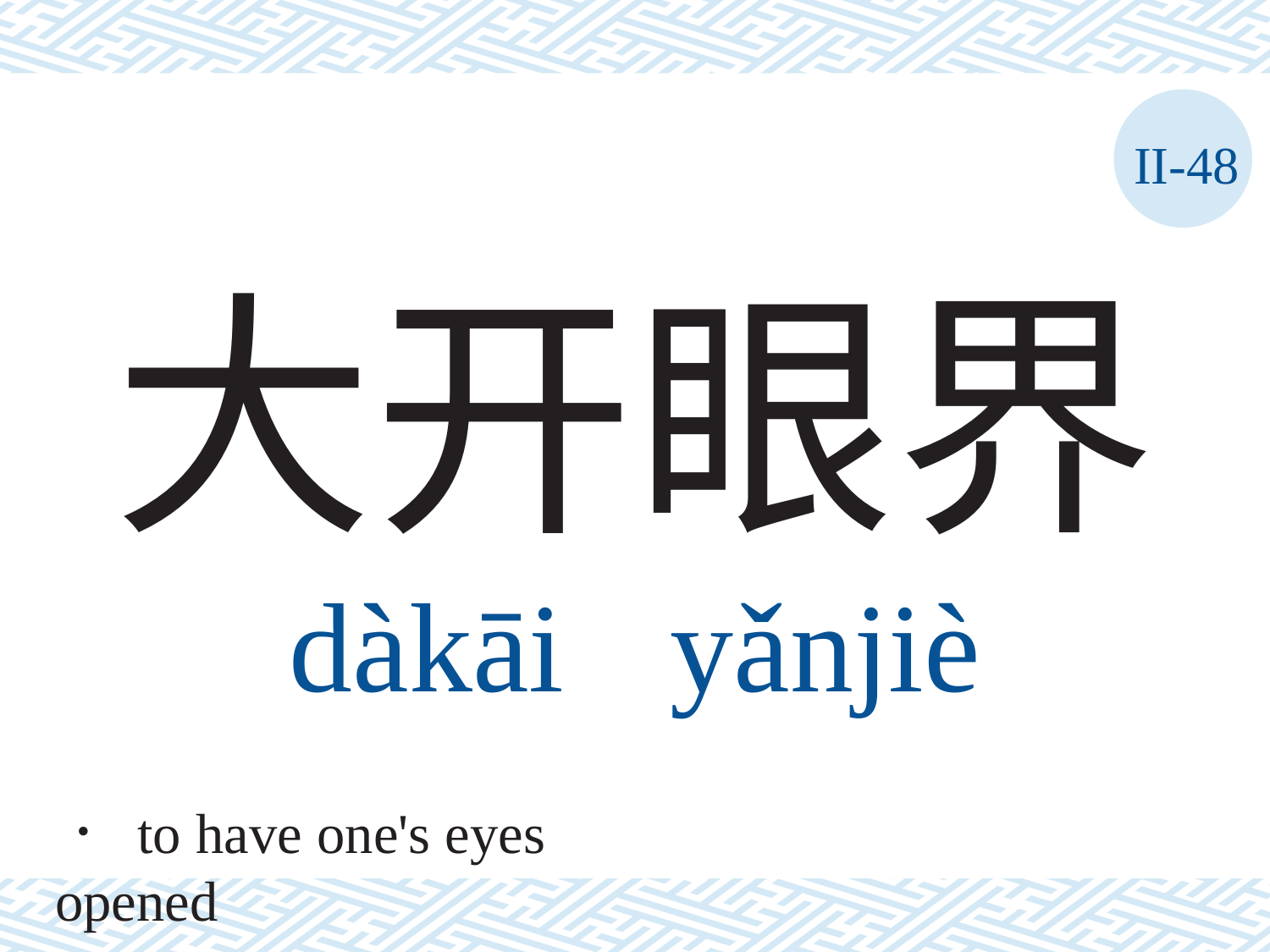

II-48
# 大开眼界 dàkāi	yǎnjiè
． to have one's eyes opened